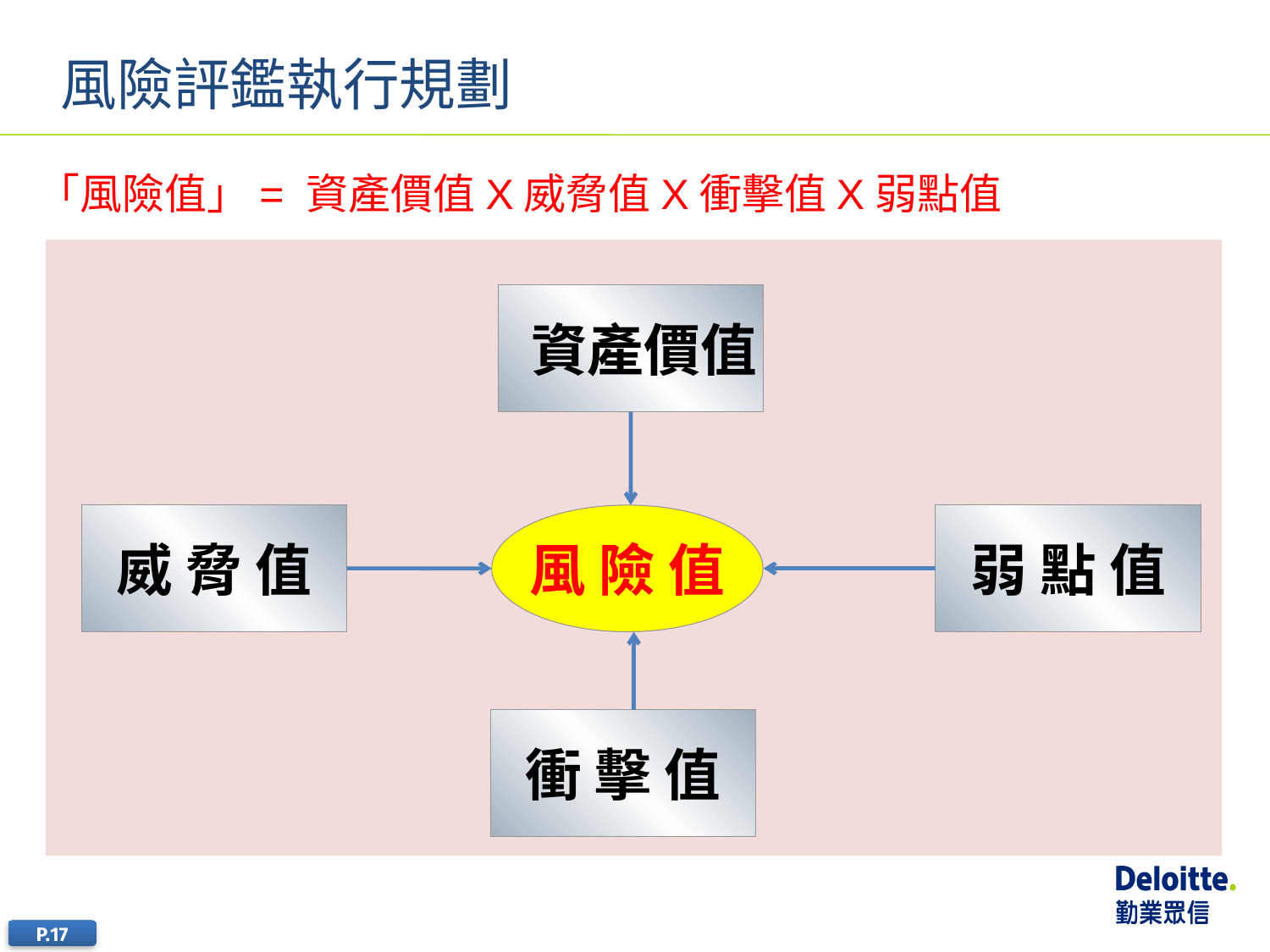

# 風險評鑑執行規劃
「風險值」= 資產價值X威脅值X衝擊值X弱點值

 資產價值
威 脅 值
風 險 值
弱 點 值
衝 擊 值